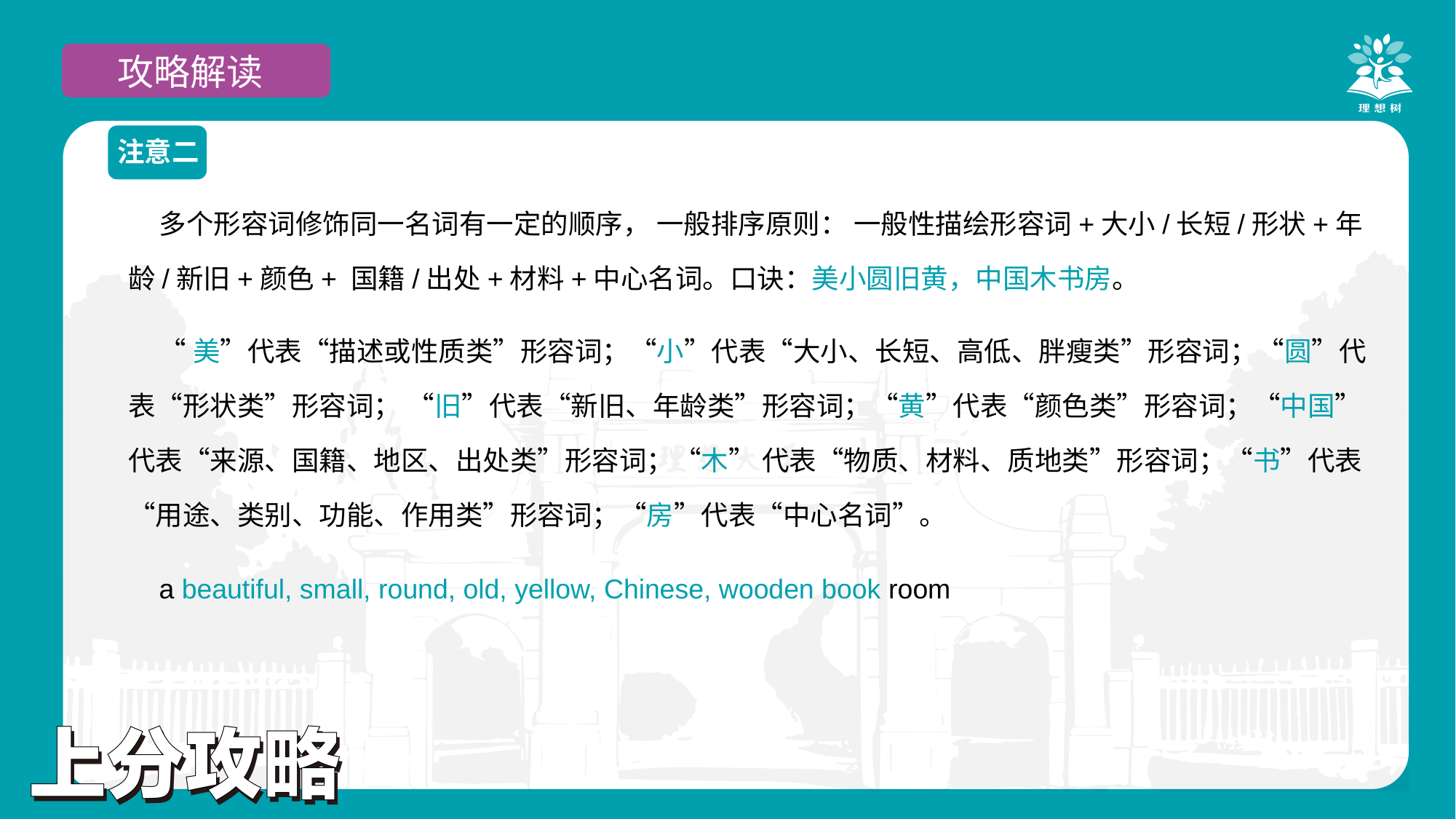

攻略解读

注意二
多个形容词修饰同一名词有一定的顺序， 一般排序原则： 一般性描绘形容词+大小/长短/形状+年龄/新旧+颜色+ 国籍/出处+材料+中心名词。口诀：美小圆旧黄，中国木书房。
“美”代表“描述或性质类”形容词；“小”代表“大小、长短、高低、胖瘦类”形容词；“圆”代表“形状类”形容词； “旧”代表“新旧、年龄类”形容词；“黄”代表“颜色类”形容词；“中国”代表“来源、国籍、地区、出处类”形容词；“木” 代表“物质、材料、质地类”形容词；“书”代表“用途、类别、功能、作用类”形容词；“房”代表“中心名词”。
a beautiful, small, round, old, yellow, Chinese, wooden book room